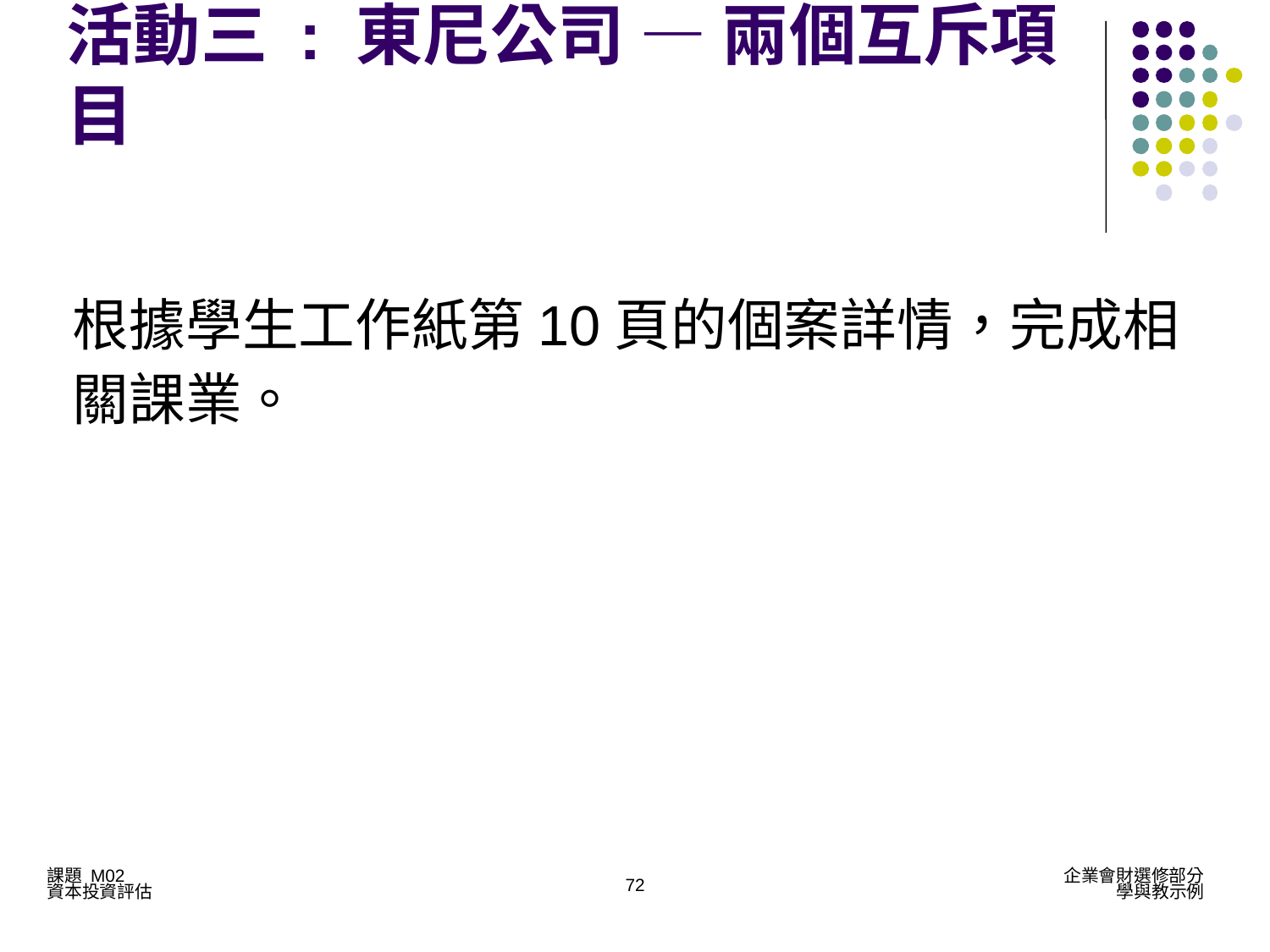

活動三 : 東尼公司 — 兩個互斥項目
根據學生工作紙第10頁的個案詳情，完成相關課業。

72